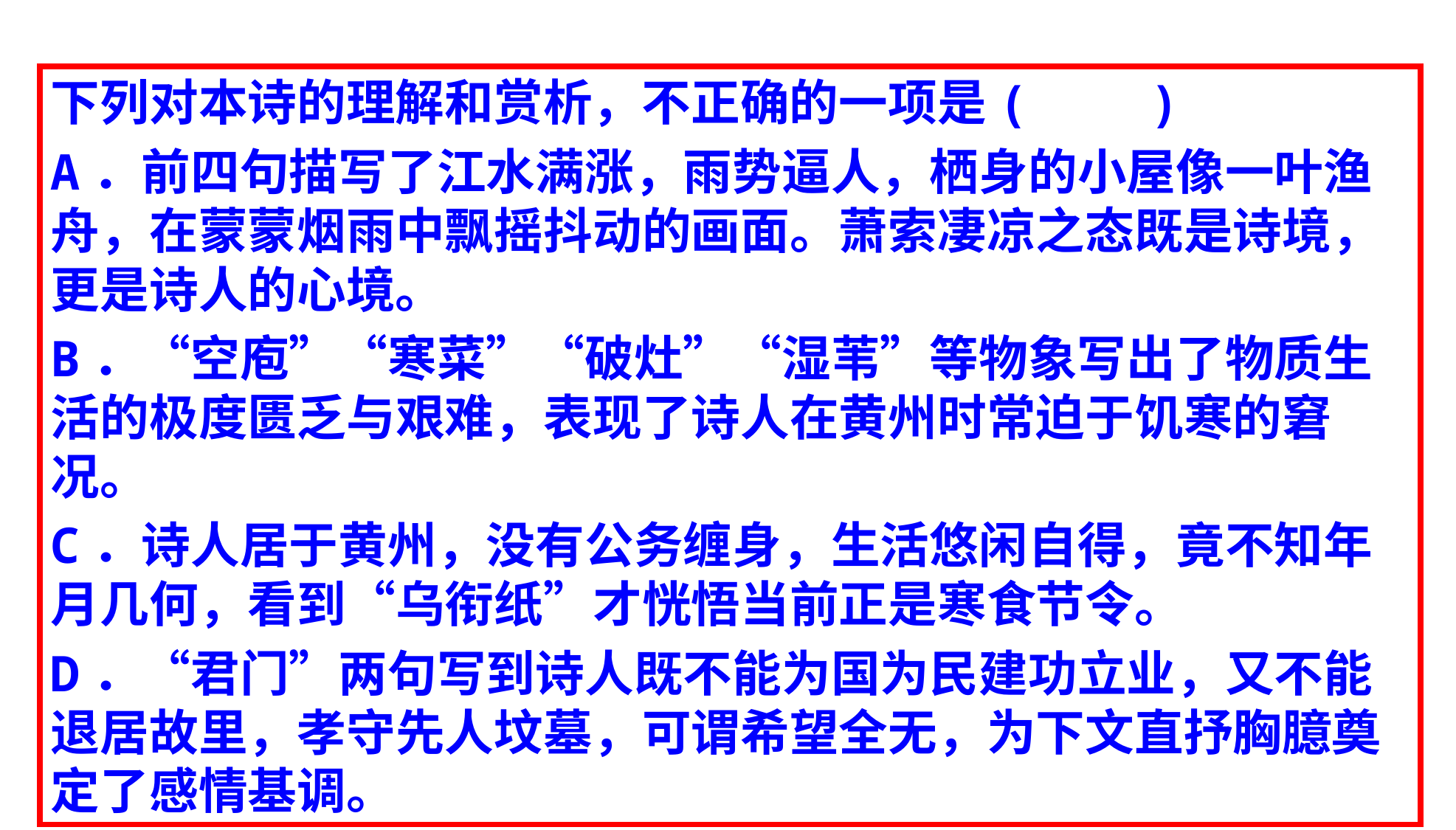

下列对本诗的理解和赏析，不正确的一项是(　　)
A．前四句描写了江水满涨，雨势逼人，栖身的小屋像一叶渔舟，在蒙蒙烟雨中飘摇抖动的画面。萧索凄凉之态既是诗境，更是诗人的心境。
B．“空庖”“寒菜”“破灶”“湿苇”等物象写出了物质生活的极度匮乏与艰难，表现了诗人在黄州时常迫于饥寒的窘况。
C．诗人居于黄州，没有公务缠身，生活悠闲自得，竟不知年月几何，看到“乌衔纸”才恍悟当前正是寒食节令。
D．“君门”两句写到诗人既不能为国为民建功立业，又不能退居故里，孝守先人坟墓，可谓希望全无，为下文直抒胸臆奠定了感情基调。